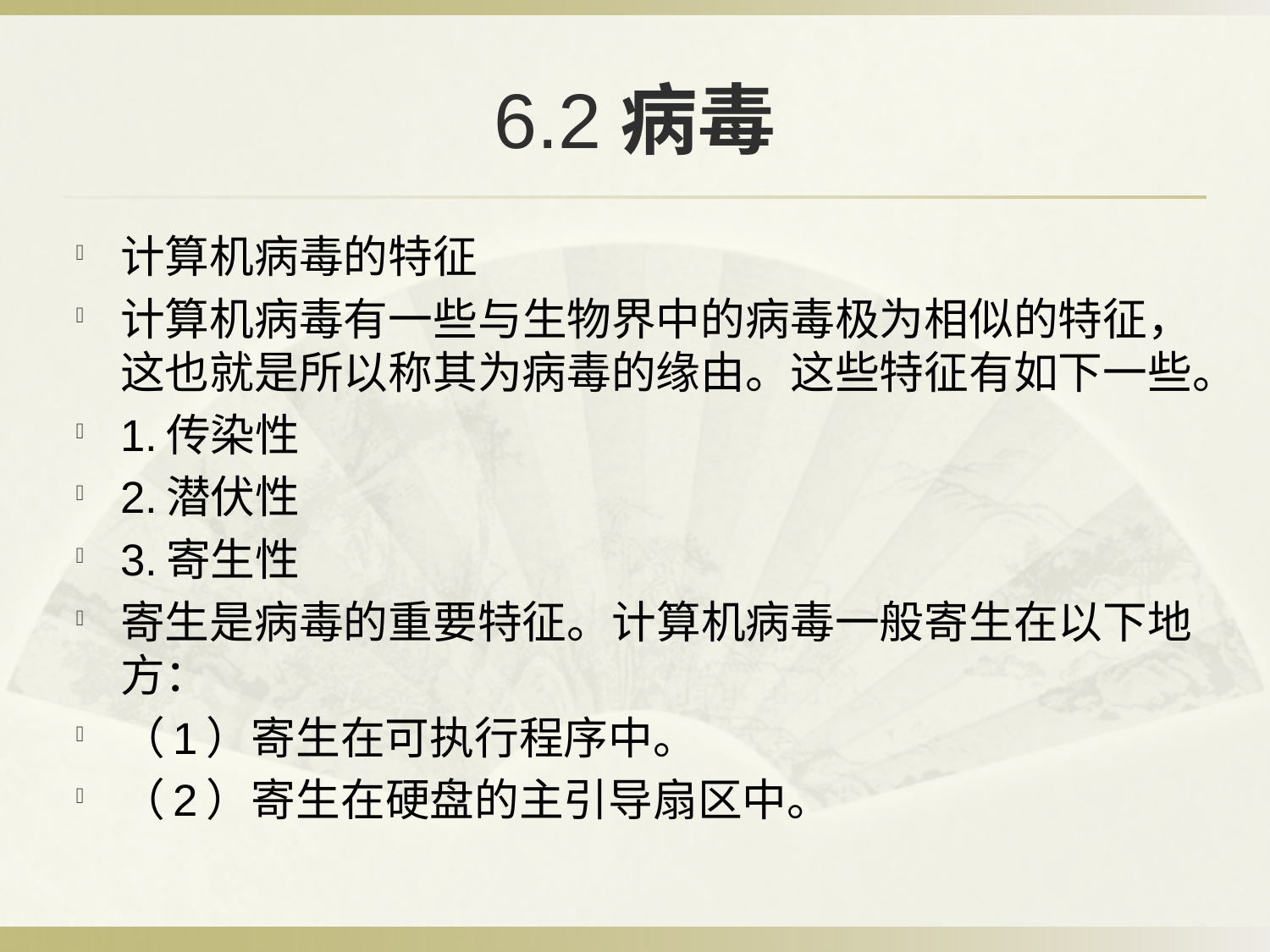

# 6.2病毒
计算机病毒的特征
计算机病毒有一些与生物界中的病毒极为相似的特征，这也就是所以称其为病毒的缘由。这些特征有如下一些。
1.传染性
2.潜伏性
3.寄生性
寄生是病毒的重要特征。计算机病毒一般寄生在以下地方：
（1）寄生在可执行程序中。
（2）寄生在硬盘的主引导扇区中。